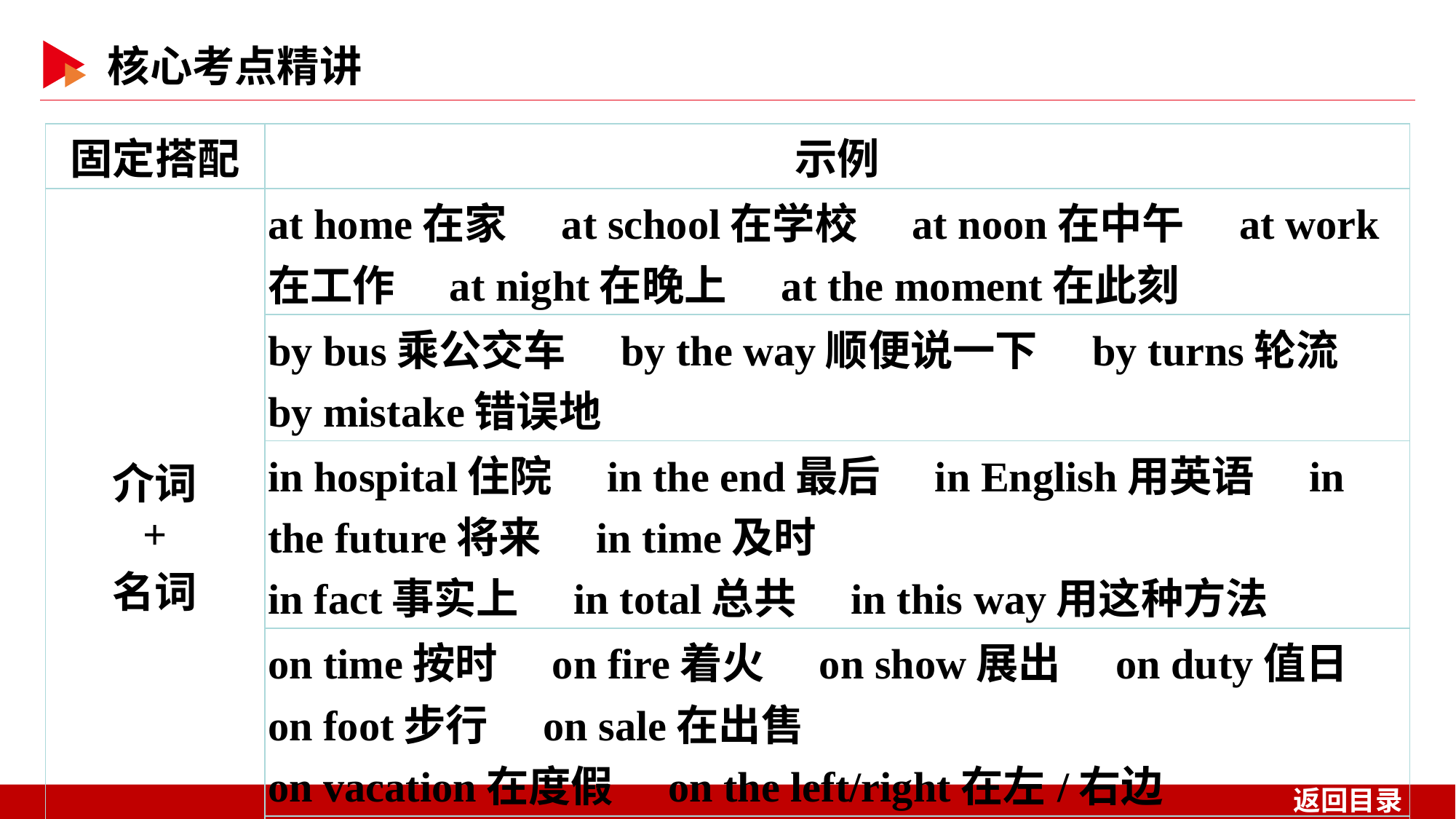

| 固定搭配 | 示例 |
| --- | --- |
| 介词 + 名词 | at home在家　at school在学校　at noon在中午　at work在工作　at night在晚上　at the moment在此刻 |
|  | by bus乘公交车　by the way顺便说一下　by turns轮流　by mistake错误地 |
|  | in hospital住院　in the end最后　in English用英语　in the future将来　in time及时 in fact事实上　in total总共　in this way用这种方法 |
|  | on time按时　on fire着火　on show展出　on duty值日　on foot步行　on sale在出售 on vacation在度假　on the left/right在左/右边 |
|  | with pleasure很乐意　with one’s help在某人的帮助下 |